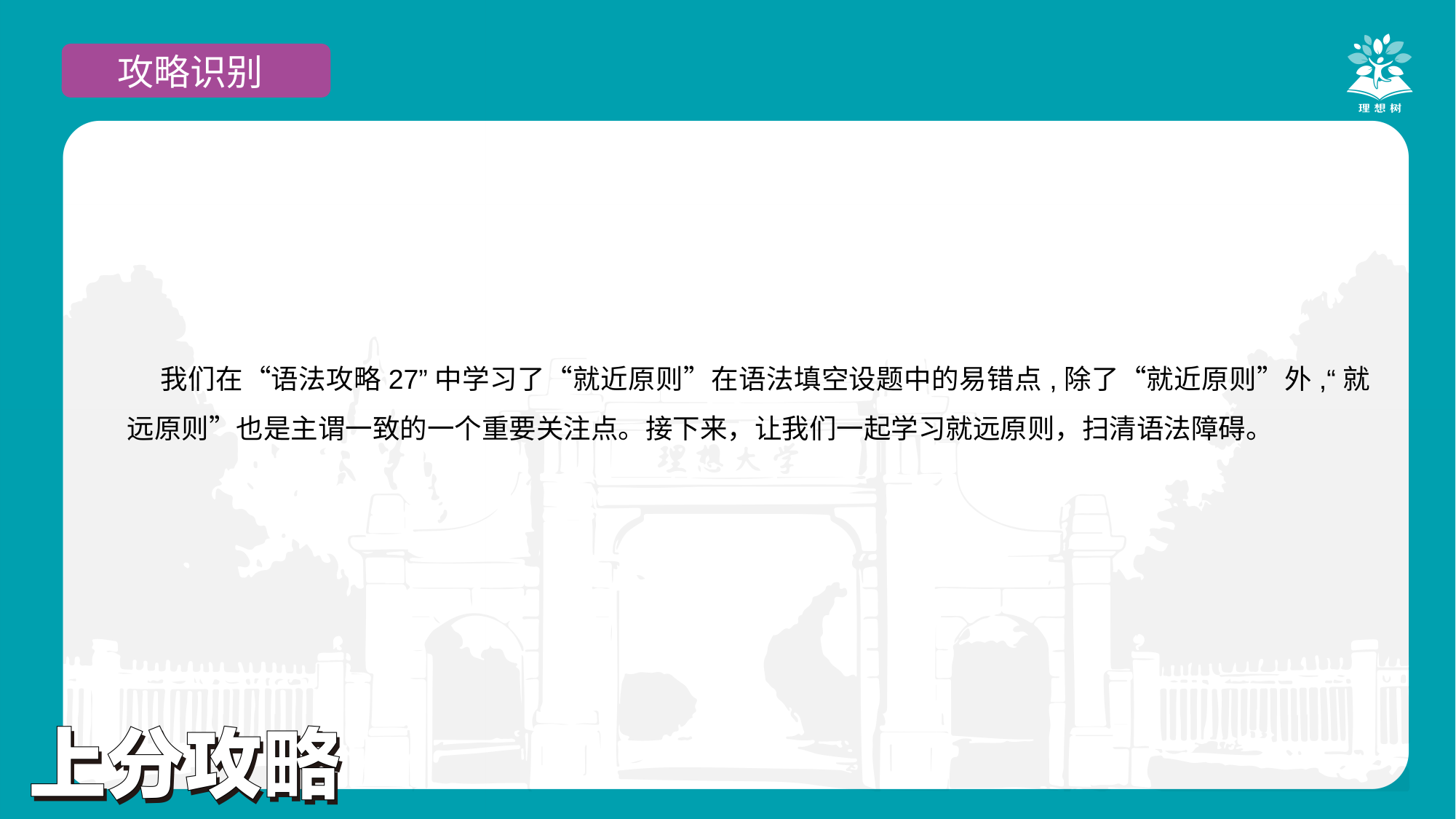

攻略识别
我们在“语法攻略27”中学习了“就近原则”在语法填空设题中的易错点,除了“就近原则”外,“就远原则”也是主谓一致的一个重要关注点。接下来，让我们一起学习就远原则，扫清语法障碍。